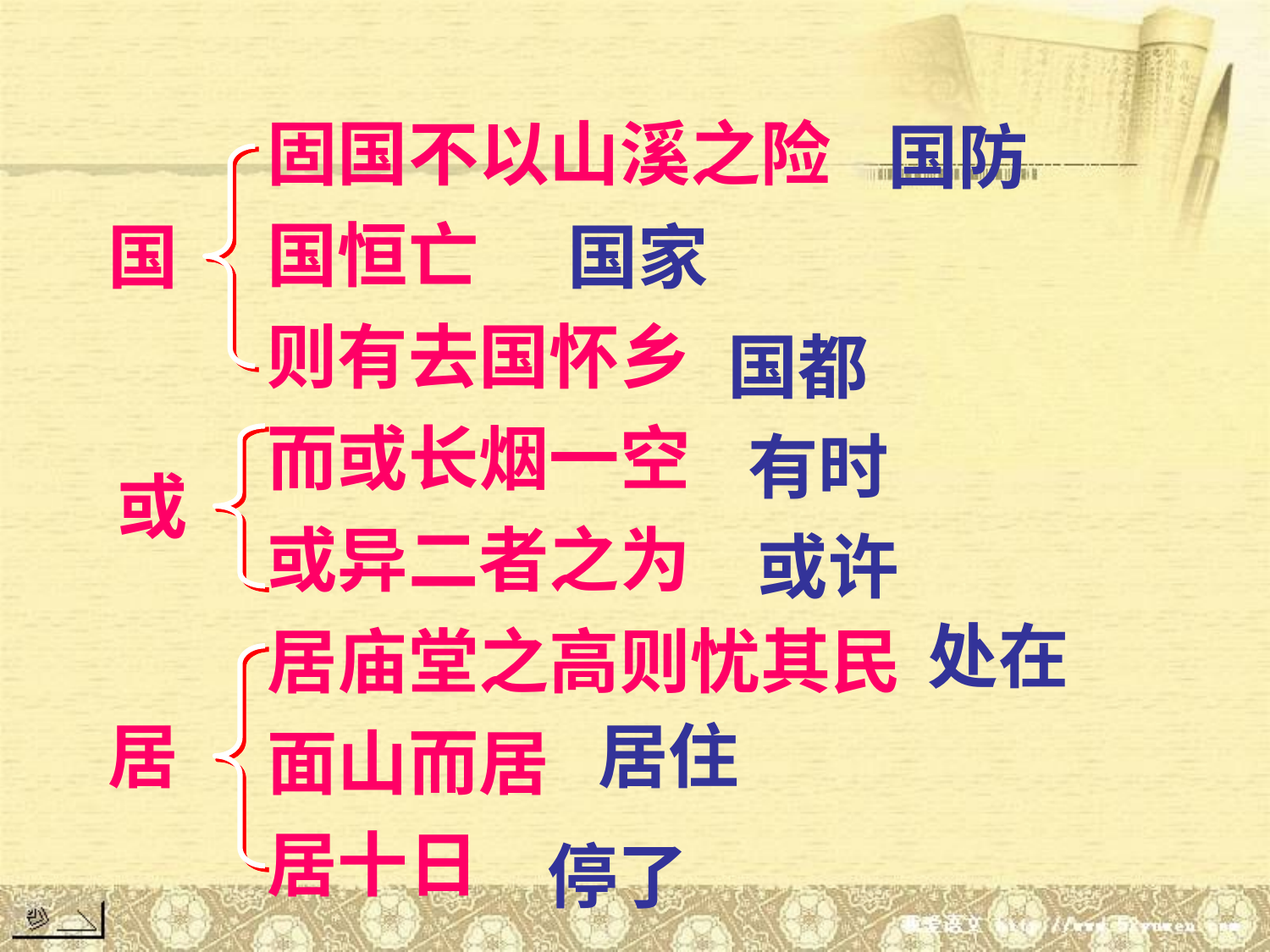

固国不以山溪之险
国恒亡
则有去国怀乡
而或长烟一空
或异二者之为
居庙堂之高则忧其民
面山而居
居十日
国防

国
国家
国都
有时

或
或许
处在

居
居住
停了